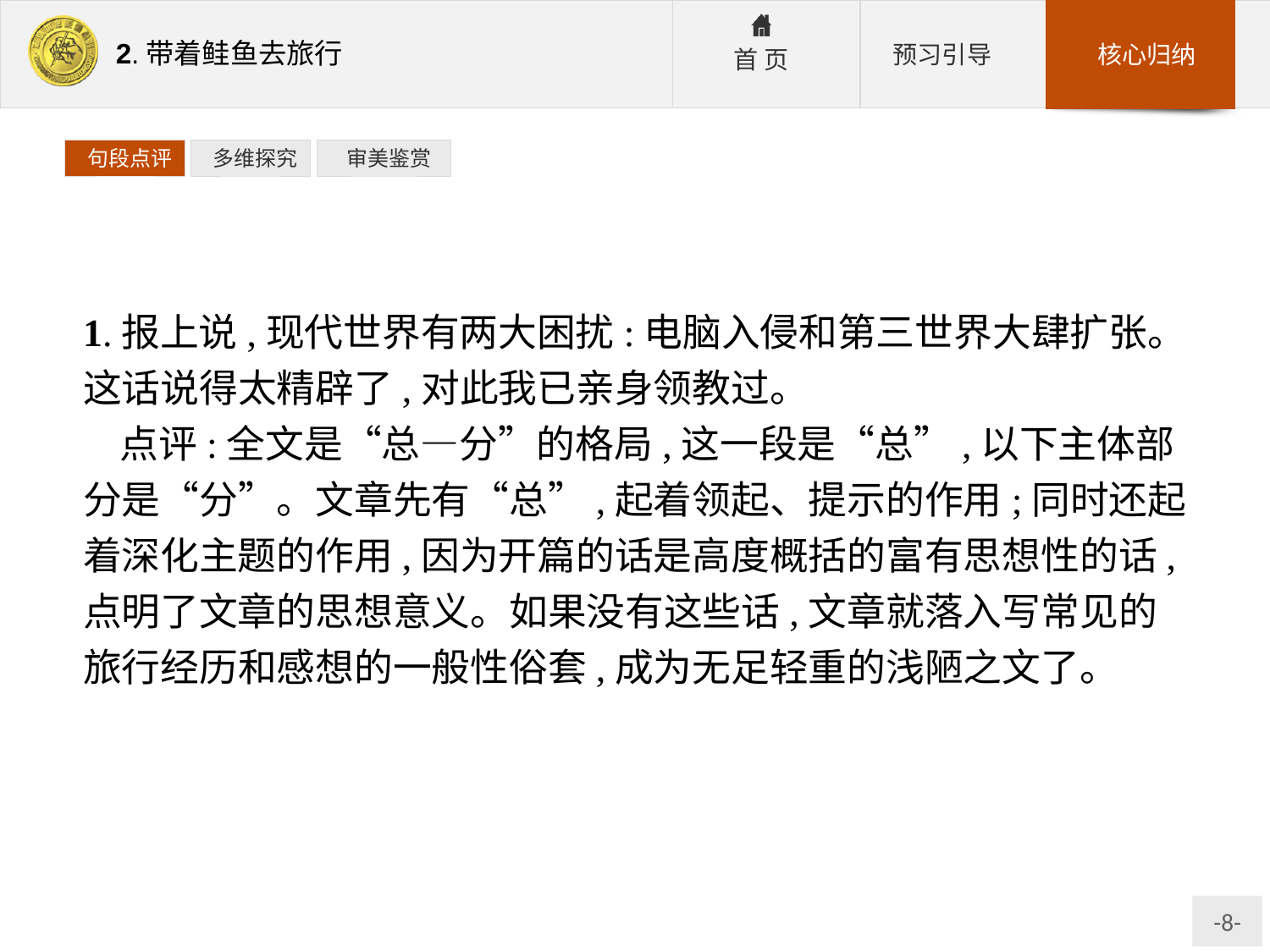

句段点评
 多维探究
 审美鉴赏
1.报上说,现代世界有两大困扰:电脑入侵和第三世界大肆扩张。这话说得太精辟了,对此我已亲身领教过。
点评:全文是“总—分”的格局,这一段是“总”,以下主体部分是“分”。文章先有“总”,起着领起、提示的作用;同时还起着深化主题的作用,因为开篇的话是高度概括的富有思想性的话,点明了文章的思想意义。如果没有这些话,文章就落入写常见的旅行经历和感想的一般性俗套,成为无足轻重的浅陋之文了。